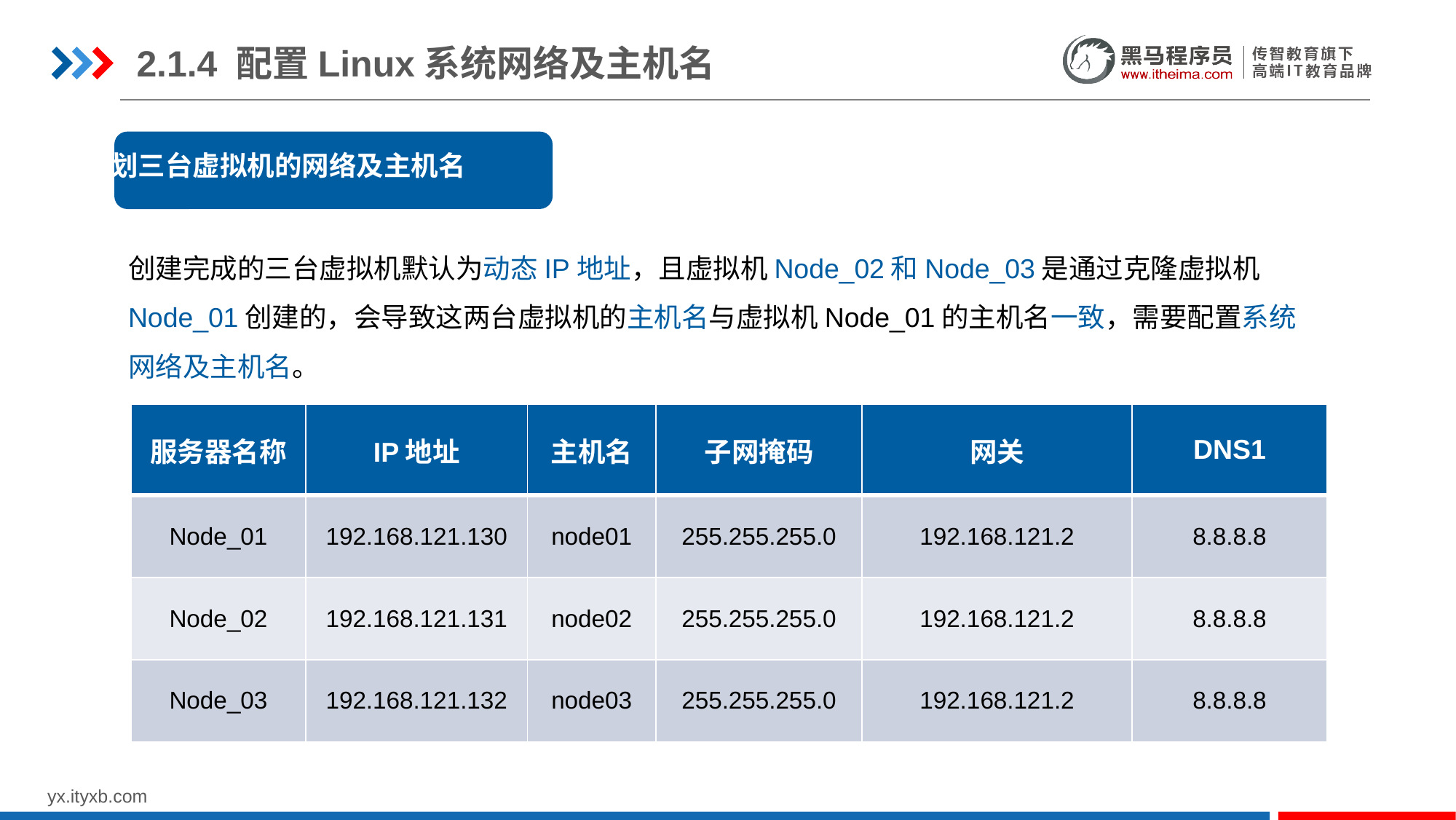

2.1.4 配置Linux系统网络及主机名
规划三台虚拟机的网络及主机名

规划三台虚拟机的网络及主机名

创建完成的三台虚拟机默认为动态IP地址，且虚拟机Node_02和Node_03是通过克隆虚拟机Node_01创建的，会导致这两台虚拟机的主机名与虚拟机Node_01的主机名一致，需要配置系统网络及主机名。
| 服务器名称 | IP地址 | 主机名 | 子网掩码 | 网关 | DNS1 |
| --- | --- | --- | --- | --- | --- |
| Node\_01 | 192.168.121.130 | node01 | 255.255.255.0 | 192.168.121.2 | 8.8.8.8 |
| Node\_02 | 192.168.121.131 | node02 | 255.255.255.0 | 192.168.121.2 | 8.8.8.8 |
| Node\_03 | 192.168.121.132 | node03 | 255.255.255.0 | 192.168.121.2 | 8.8.8.8 |